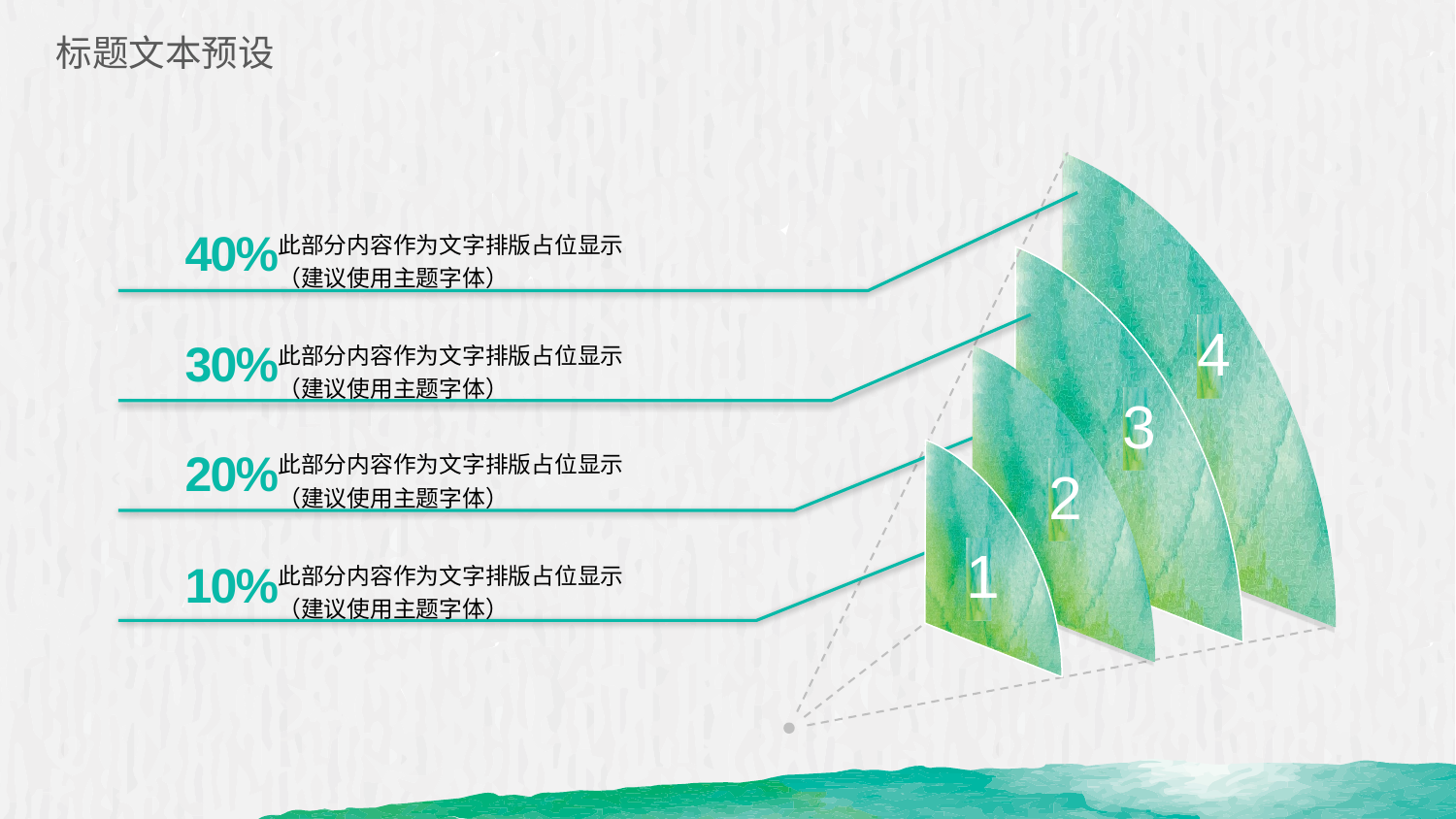

标题文本预设

4

40%
此部分内容作为文字排版占位显示
（建议使用主题字体）

30%
此部分内容作为文字排版占位显示
（建议使用主题字体）

20%
此部分内容作为文字排版占位显示
（建议使用主题字体）

10%
此部分内容作为文字排版占位显示
（建议使用主题字体）

3

2

1